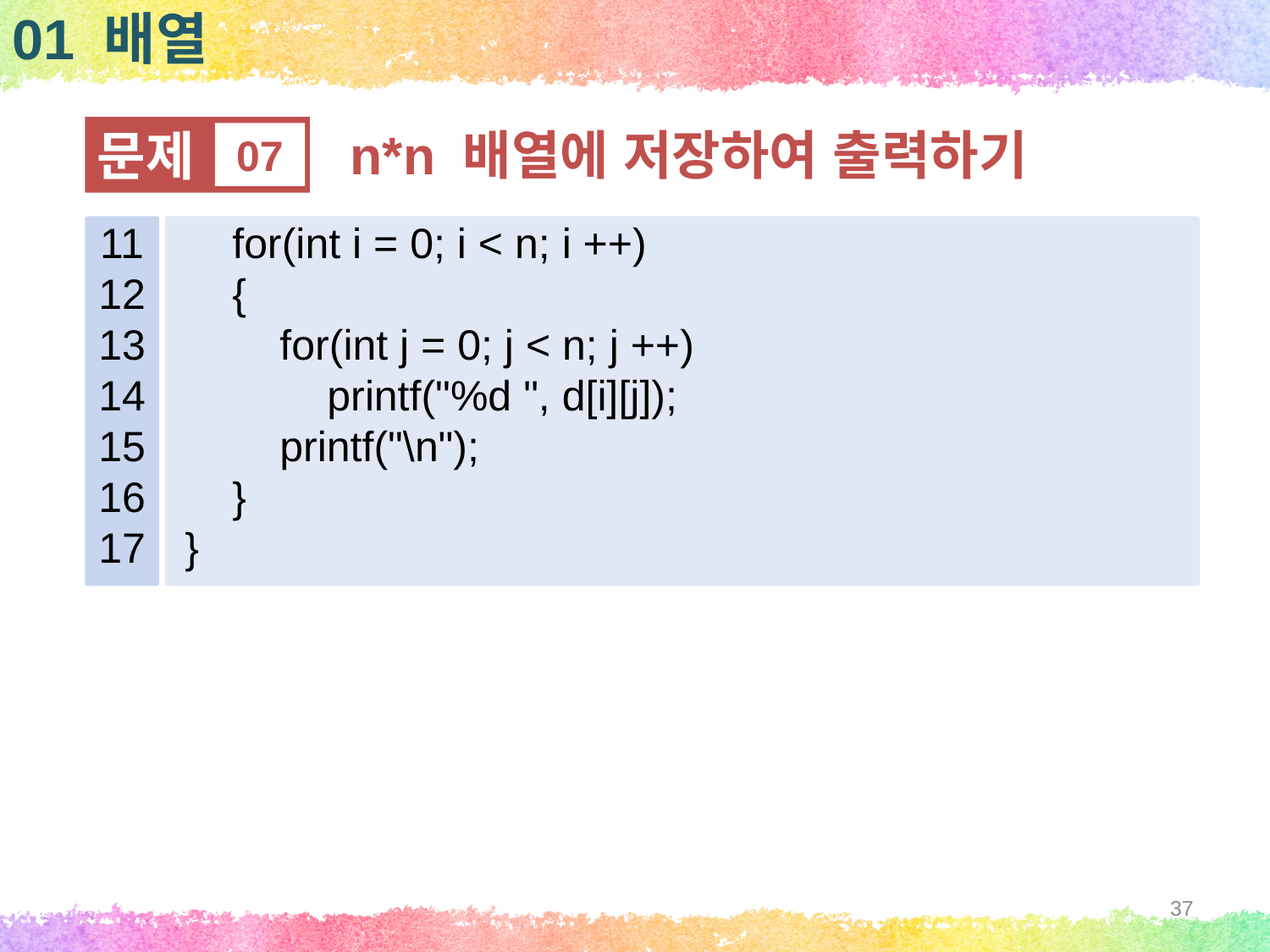

01 배열
문제
07
n*n 배열에 저장하여 출력하기
11
12
13
14
15
16
17
    for(int i = 0; i < n; i ++)
    {
        for(int j = 0; j < n; j ++)
            printf("%d ", d[i][j]);
        printf("\n");
    }
}
37